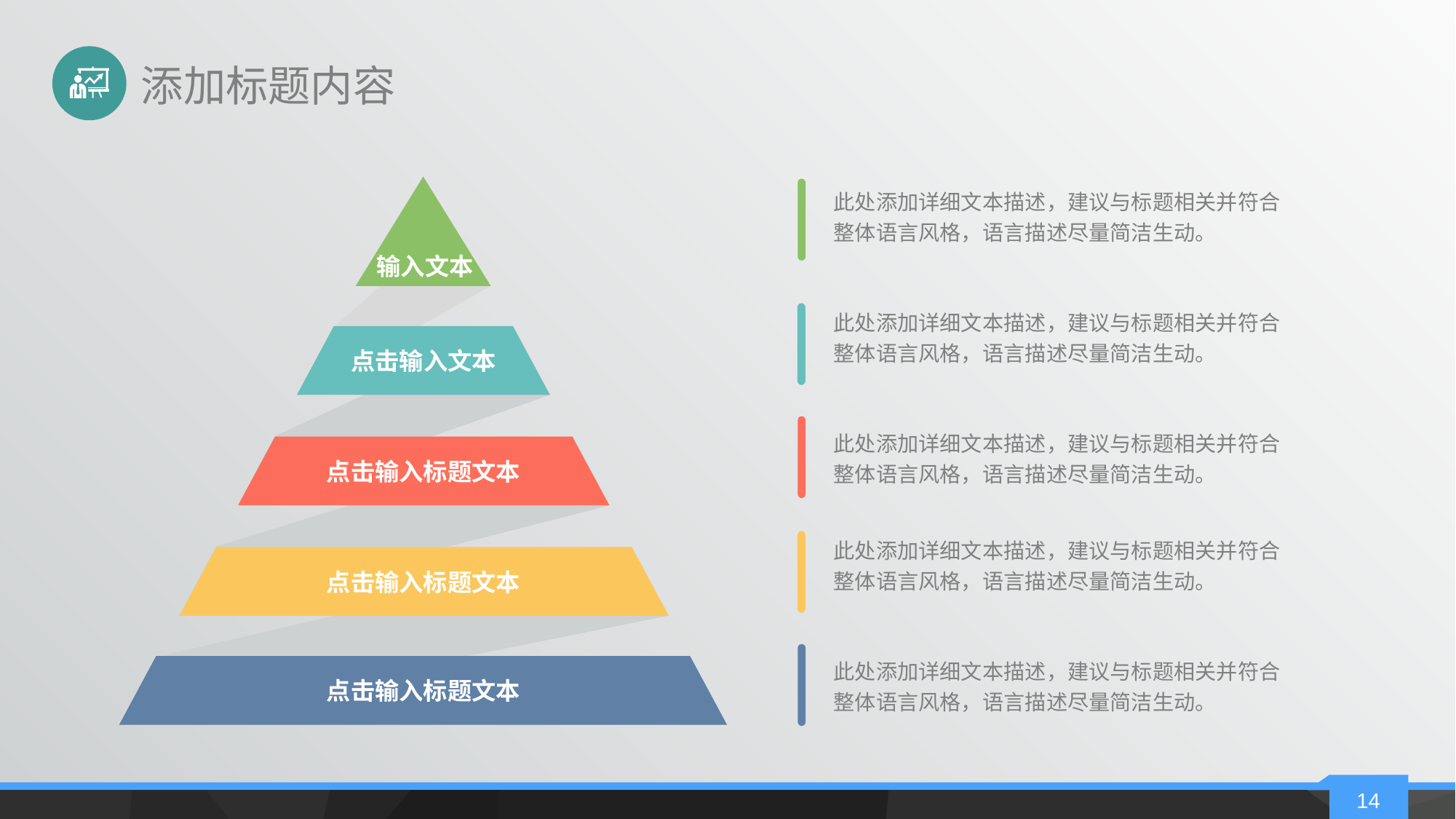

添加标题内容

输入文本

此处添加详细文本描述，建议与标题相关并符合整体语言风格，语言描述尽量简洁生动。

此处添加详细文本描述，建议与标题相关并符合整体语言风格，语言描述尽量简洁生动。

点击输入文本

此处添加详细文本描述，建议与标题相关并符合整体语言风格，语言描述尽量简洁生动。

点击输入标题文本

此处添加详细文本描述，建议与标题相关并符合整体语言风格，语言描述尽量简洁生动。

点击输入标题文本

此处添加详细文本描述，建议与标题相关并符合整体语言风格，语言描述尽量简洁生动。

点击输入标题文本